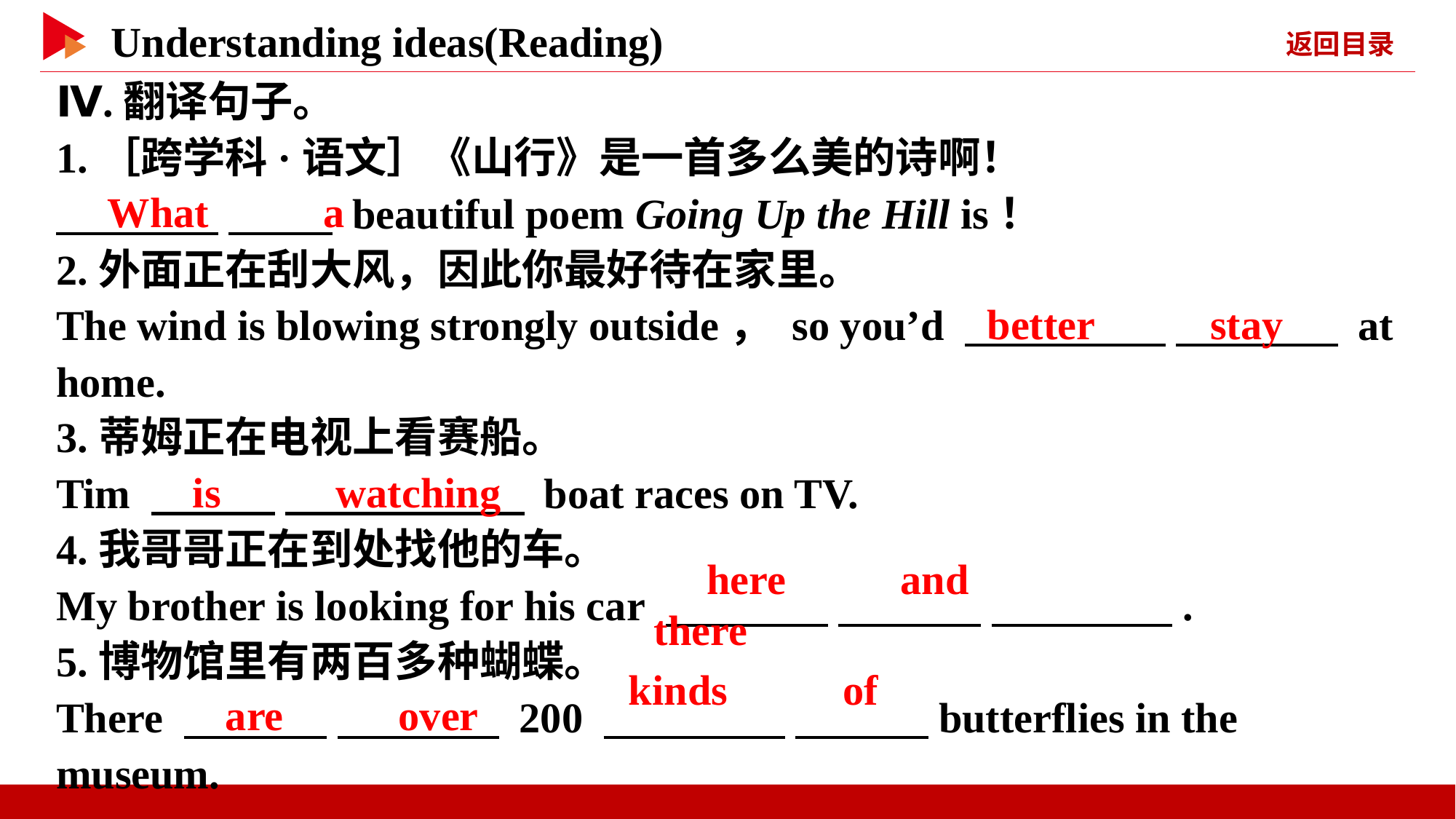

Ⅳ.翻译句子。
1.［跨学科·语文］《山行》是一首多么美的诗啊！
　        　 　  　 beautiful poem Going Up the Hill is！
2.外面正在刮大风，因此你最好待在家里。
The wind is blowing strongly outside， so you’d 　            　 　        　 at home.
3.蒂姆正在电视上看赛船。
Tim 　    　 　                　 boat races on TV.
4.我哥哥正在到处找他的车。
My brother is looking for his car 　        　 　      　 　          　.
5.博物馆里有两百多种蝴蝶。
There 　      　 　        　 200 　          　 　     　butterflies in the museum.
　What　 　a
　better　 　stay
　is　 　watching
　here　 　and　 　there
　are　 　over
　kinds　 　of